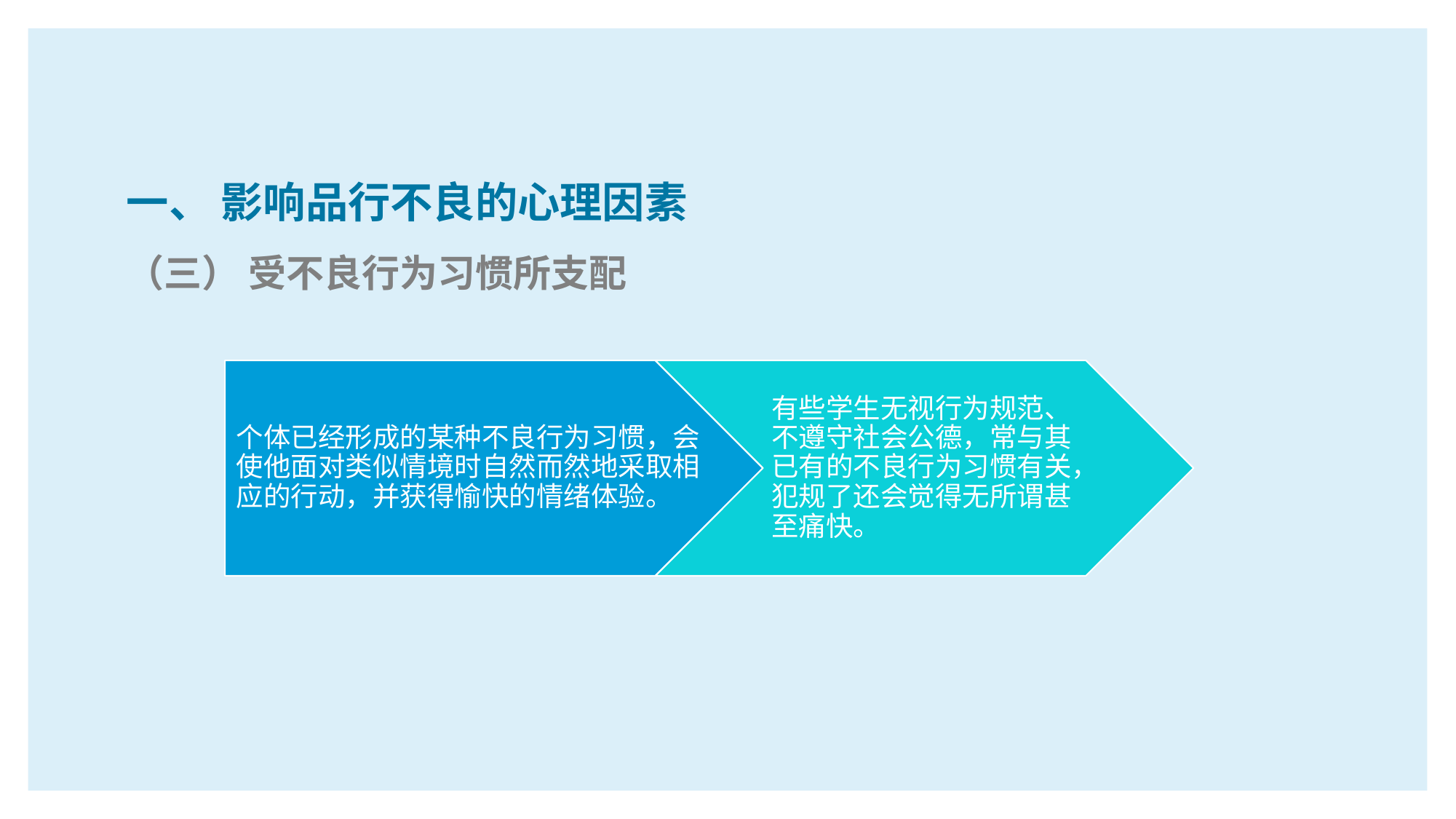

一、 影响品行不良的心理因素
（三） 受不良行为习惯所支配
个体已经形成的某种不良行为习惯，会使他面对类似情境时自然而然地采取相应的行动，并获得愉快的情绪体验。
有些学生无视行为规范、不遵守社会公德，常与其已有的不良行为习惯有关，犯规了还会觉得无所谓甚至痛快。